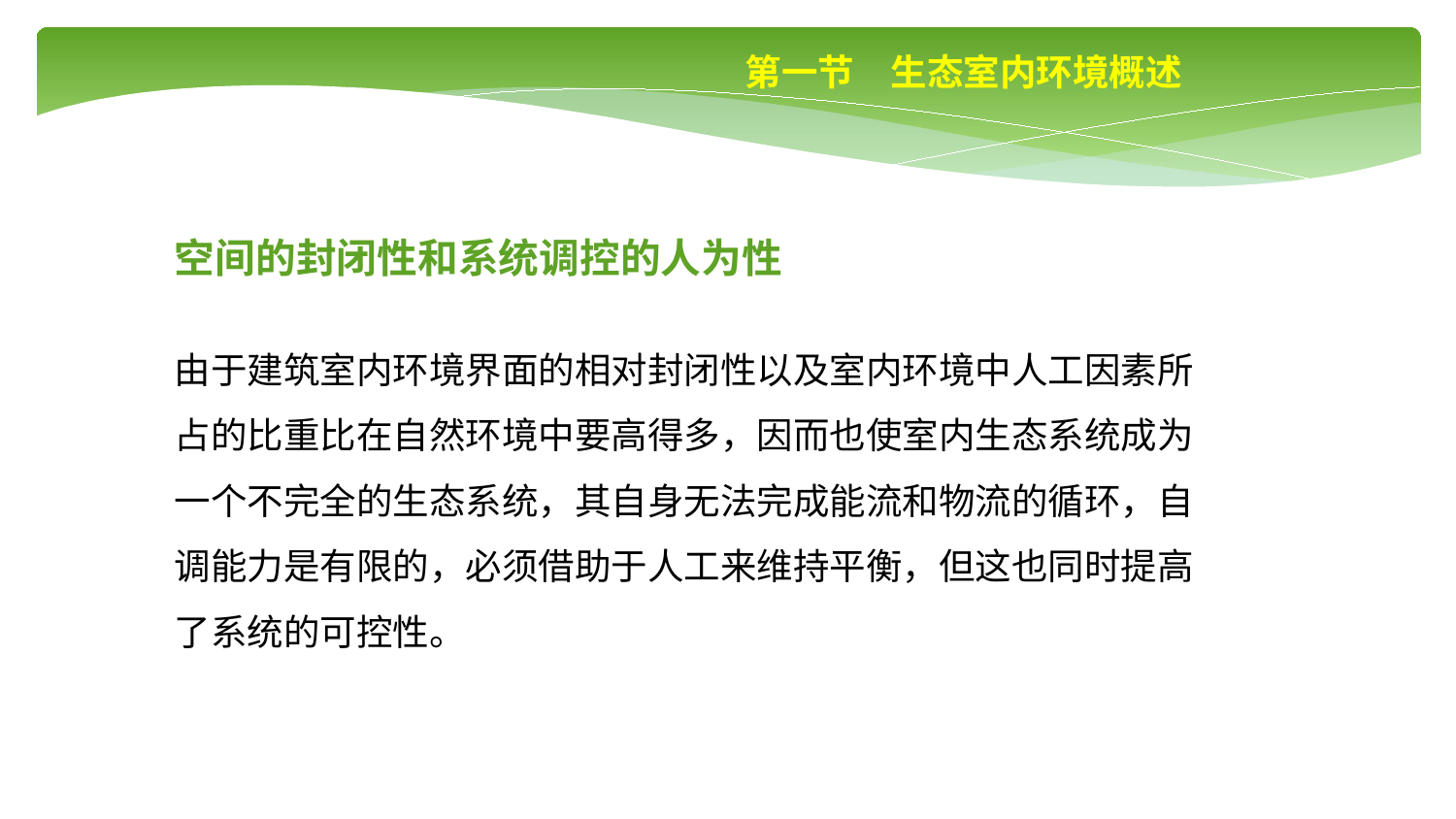

第一节　生态室内环境概述
空间的封闭性和系统调控的人为性

由于建筑室内环境界面的相对封闭性以及室内环境中人工因素所占的比重比在自然环境中要高得多，因而也使室内生态系统成为一个不完全的生态系统，其自身无法完成能流和物流的循环，自调能力是有限的，必须借助于人工来维持平衡，但这也同时提高了系统的可控性。